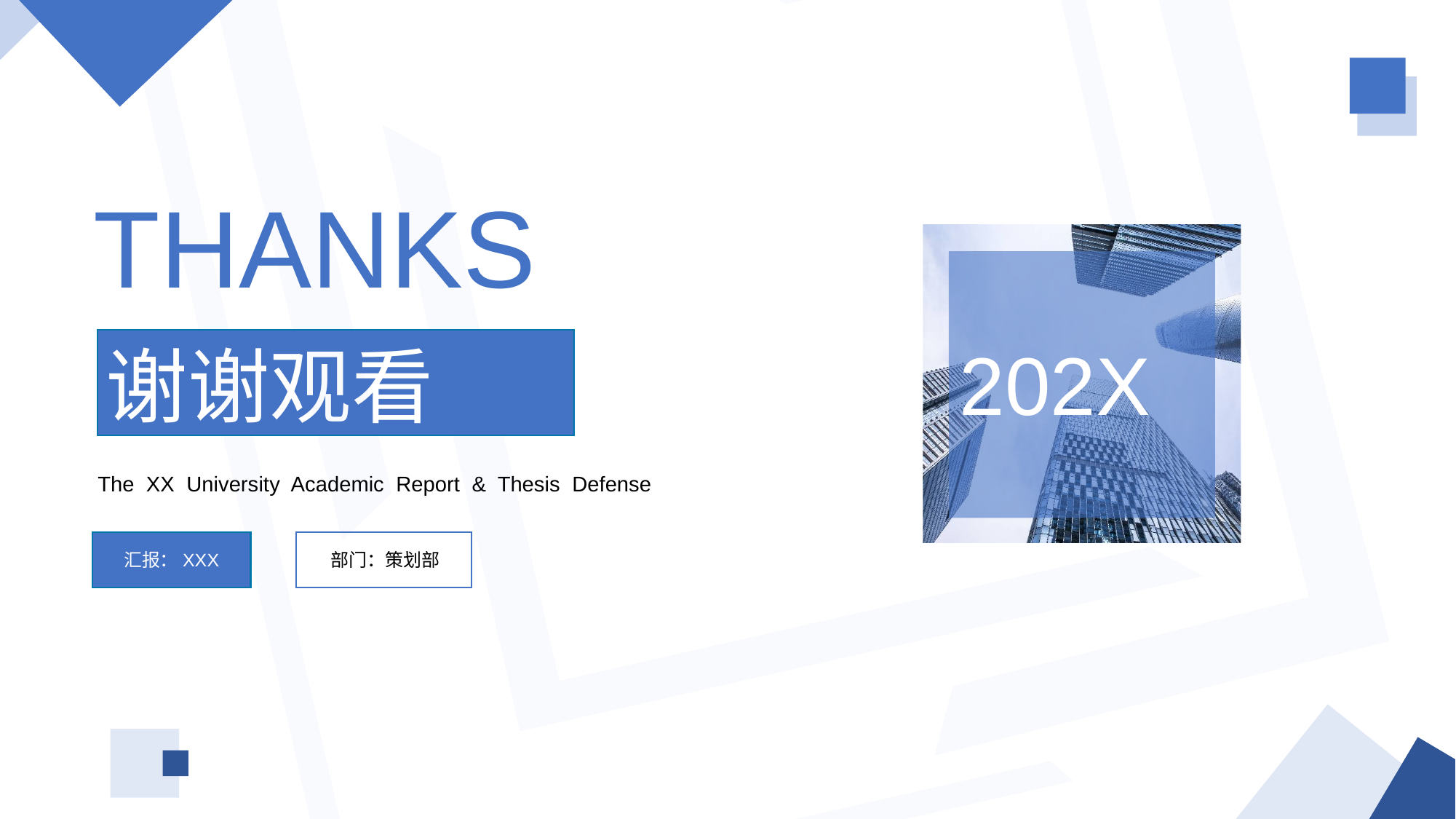

THANKS

谢谢观看

202X
The  XX  University  Academic  Report  &  Thesis  Defense

汇报：XXX

部门：策划部